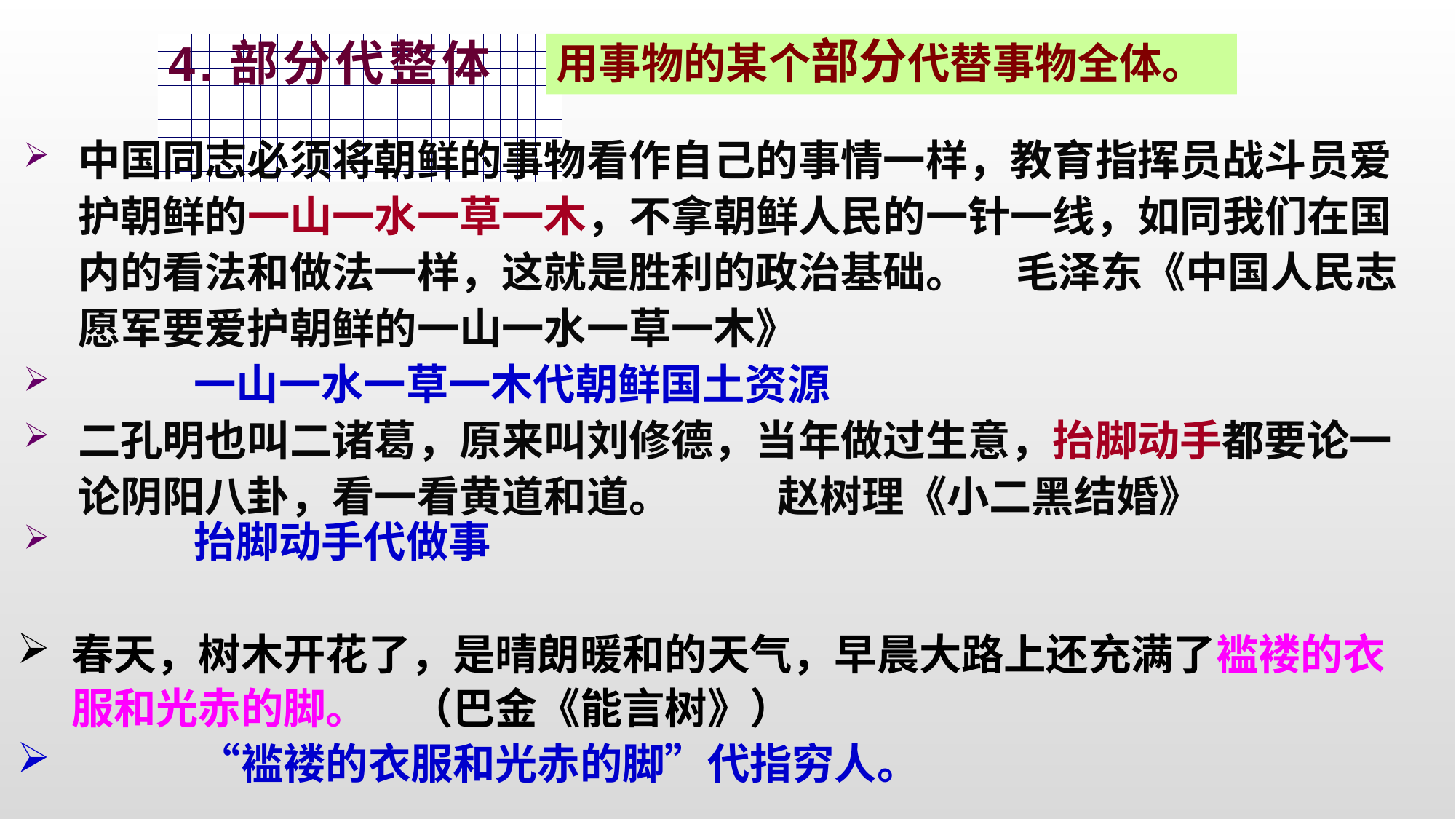

用事物的某个部分代替事物全体。
# 4.部分代整体
中国同志必须将朝鲜的事物看作自己的事情一样，教育指挥员战斗员爱护朝鲜的一山一水一草一木，不拿朝鲜人民的一针一线，如同我们在国内的看法和做法一样，这就是胜利的政治基础。     毛泽东《中国人民志愿军要爱护朝鲜的一山一水一草一木》
           一山一水一草一木代朝鲜国土资源
二孔明也叫二诸葛，原来叫刘修德，当年做过生意，抬脚动手都要论一论阴阳八卦，看一看黄道和道。           赵树理《小二黑结婚》
           抬脚动手代做事
春天，树木开花了，是晴朗暖和的天气，早晨大路上还充满了褴褛的衣服和光赤的脚。　（巴金《能言树》）
　　　“褴褛的衣服和光赤的脚”代指穷人。